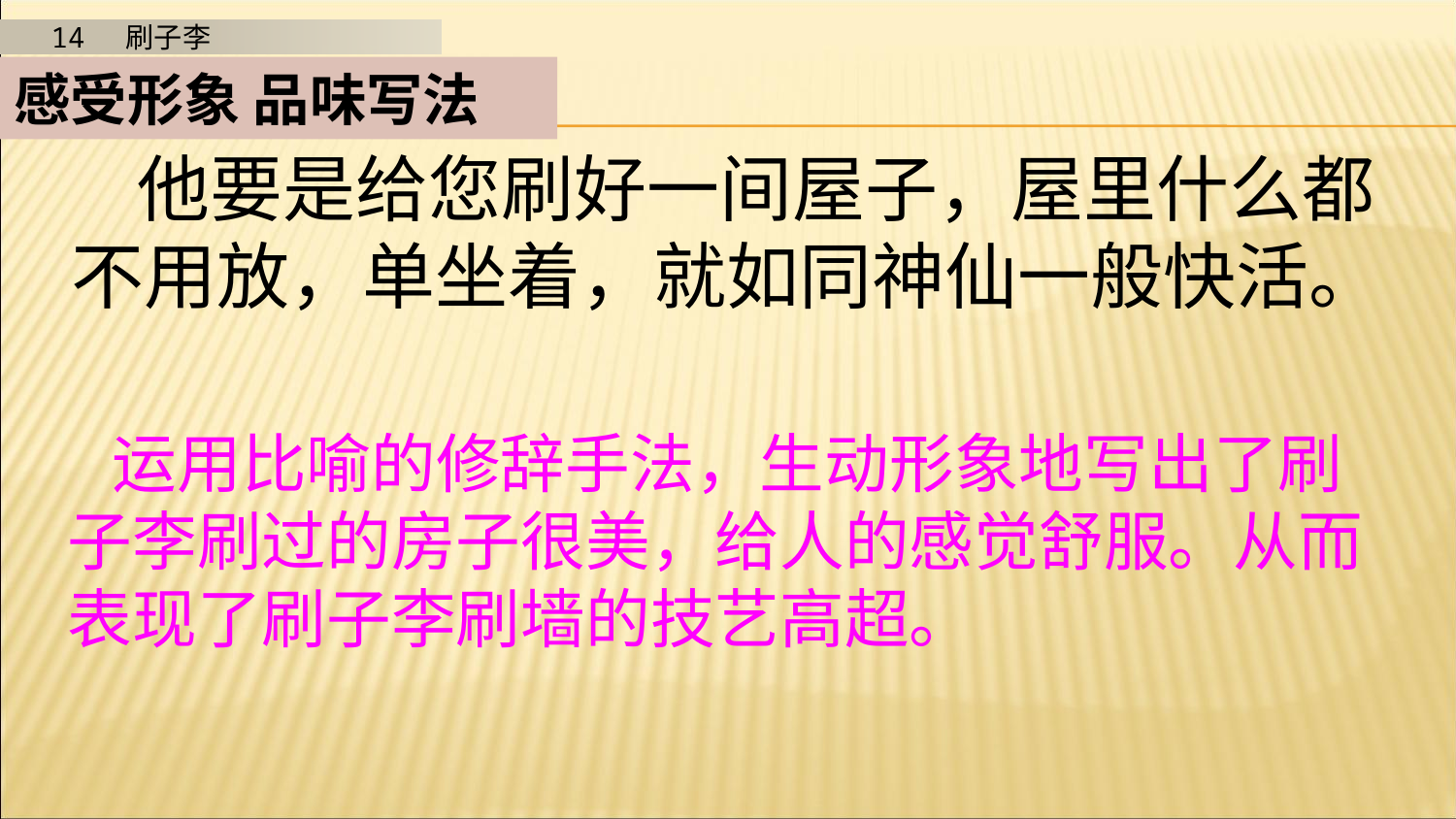

感受形象 品味写法
   他要是给您刷好一间屋子，屋里什么都不用放，单坐着，就如同神仙一般快活。
  运用比喻的修辞手法，生动形象地写出了刷子李刷过的房子很美，给人的感觉舒服。从而表现了刷子李刷墙的技艺高超。